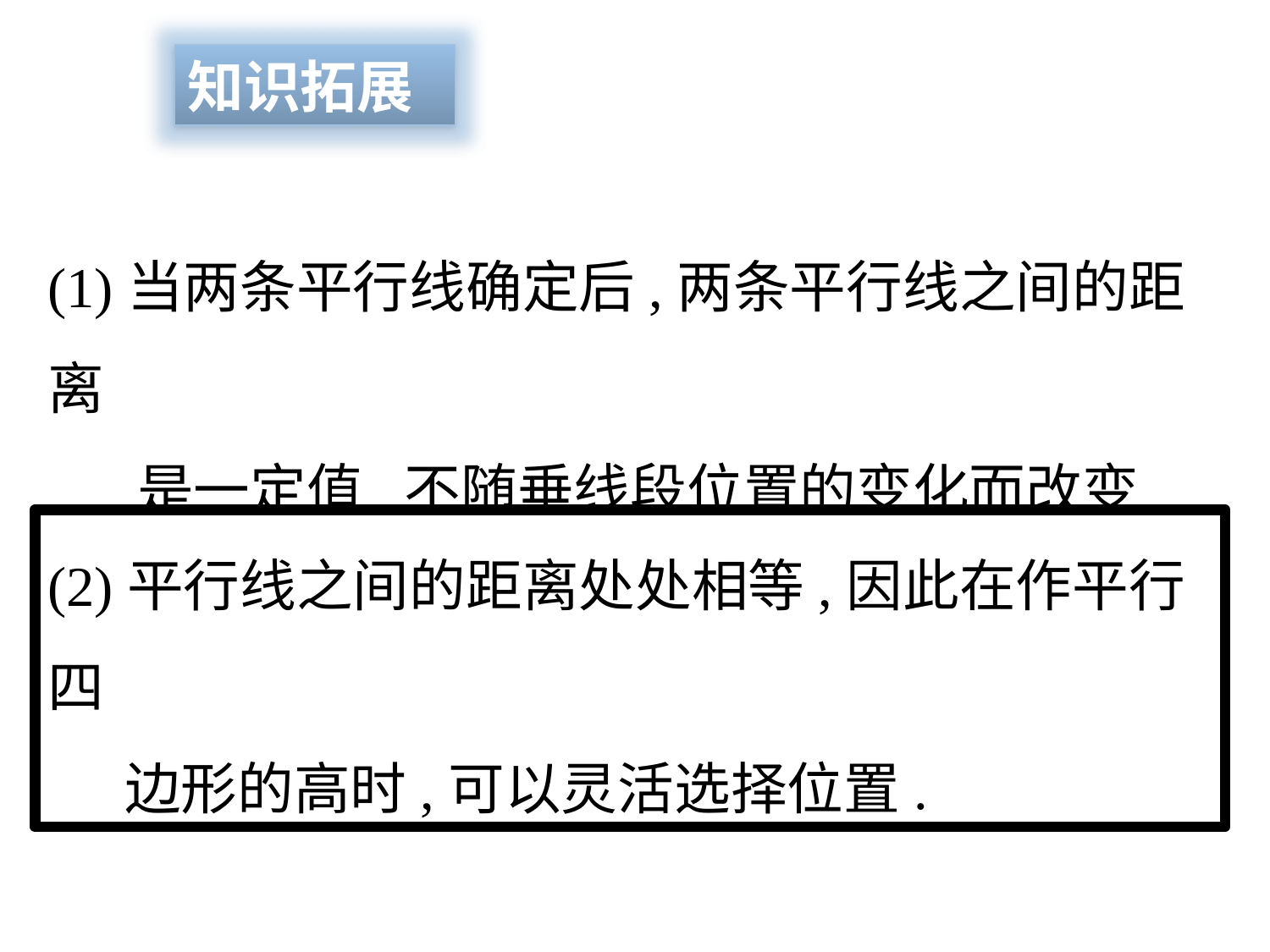

知识拓展
(1)当两条平行线确定后,两条平行线之间的距离
      是一定值,不随垂线段位置的变化而改变.
(2)平行线之间的距离处处相等,因此在作平行四
     边形的高时,可以灵活选择位置.